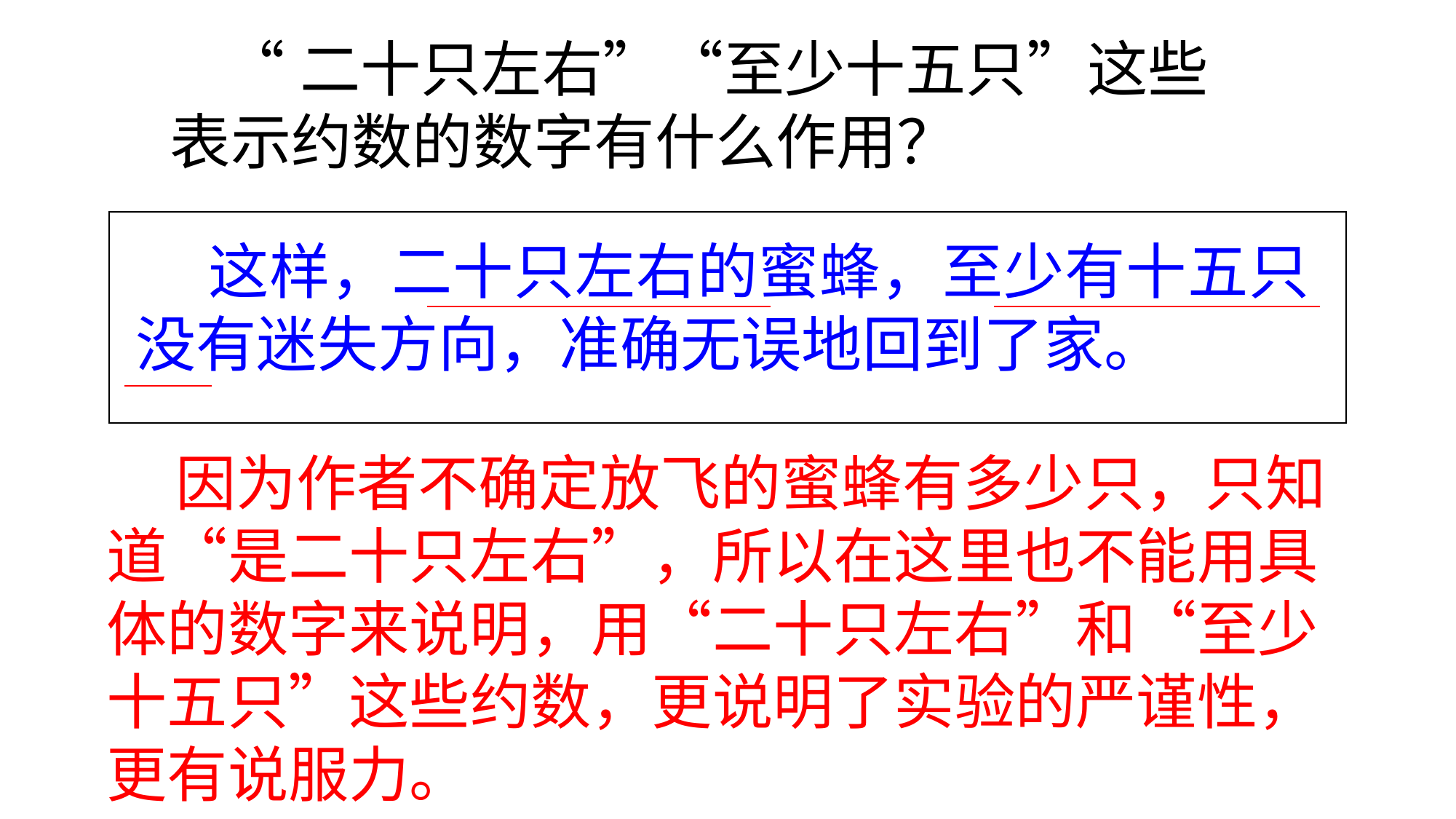

“二十只左右”“至少十五只”这些表示约数的数字有什么作用？

    这样，二十只左右的蜜蜂，至少有十五只没有迷失方向，准确无误地回到了家。
    因为作者不确定放飞的蜜蜂有多少只，只知道“是二十只左右”，所以在这里也不能用具体的数字来说明，用“二十只左右”和“至少十五只”这些约数，更说明了实验的严谨性，更有说服力。